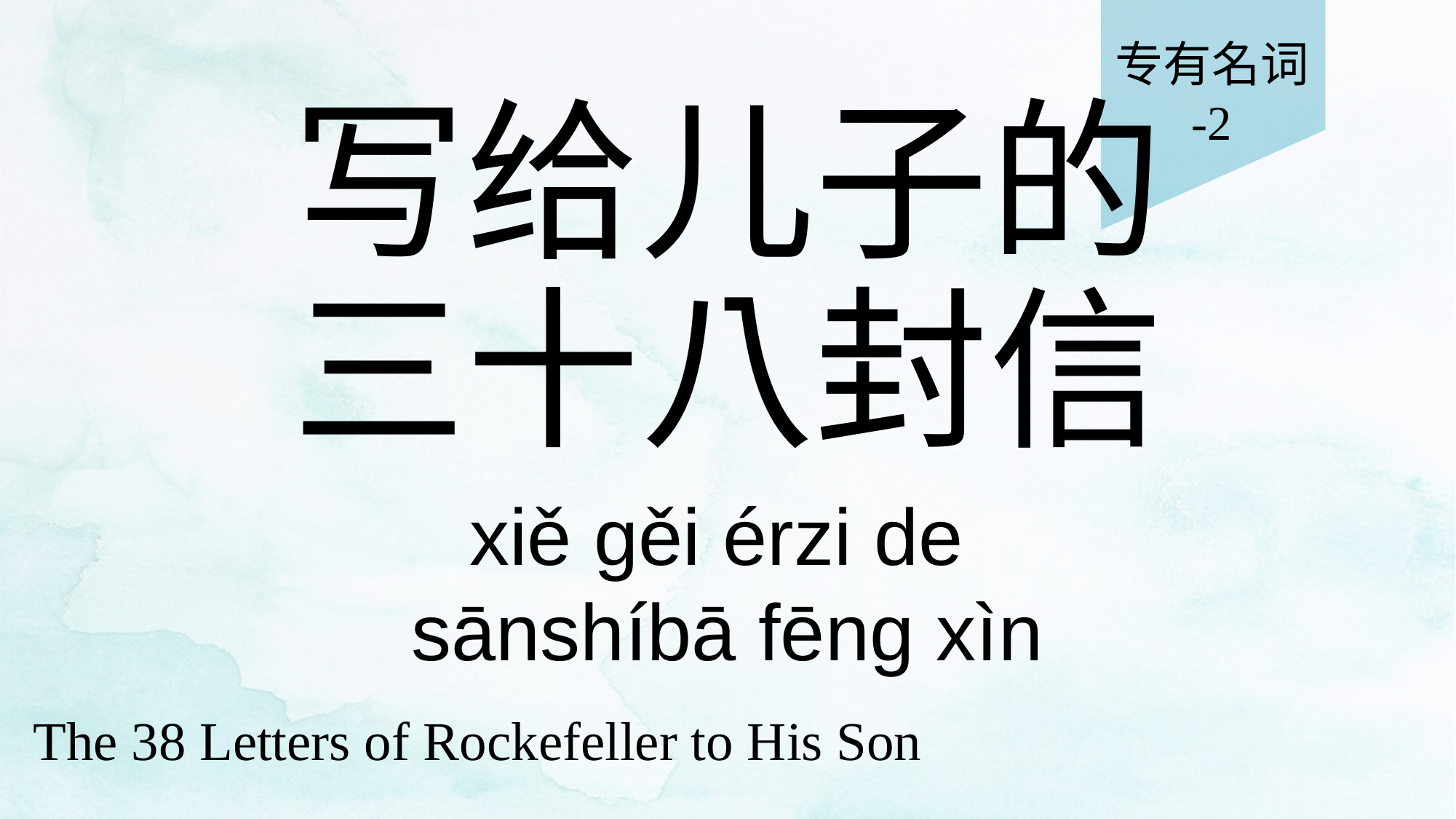

专有名词
-2
# 写给儿子的 三十八封信
xiě gěi érzi de
sānshíbā fēng xìn
The 38 Letters of Rockefeller to His Son